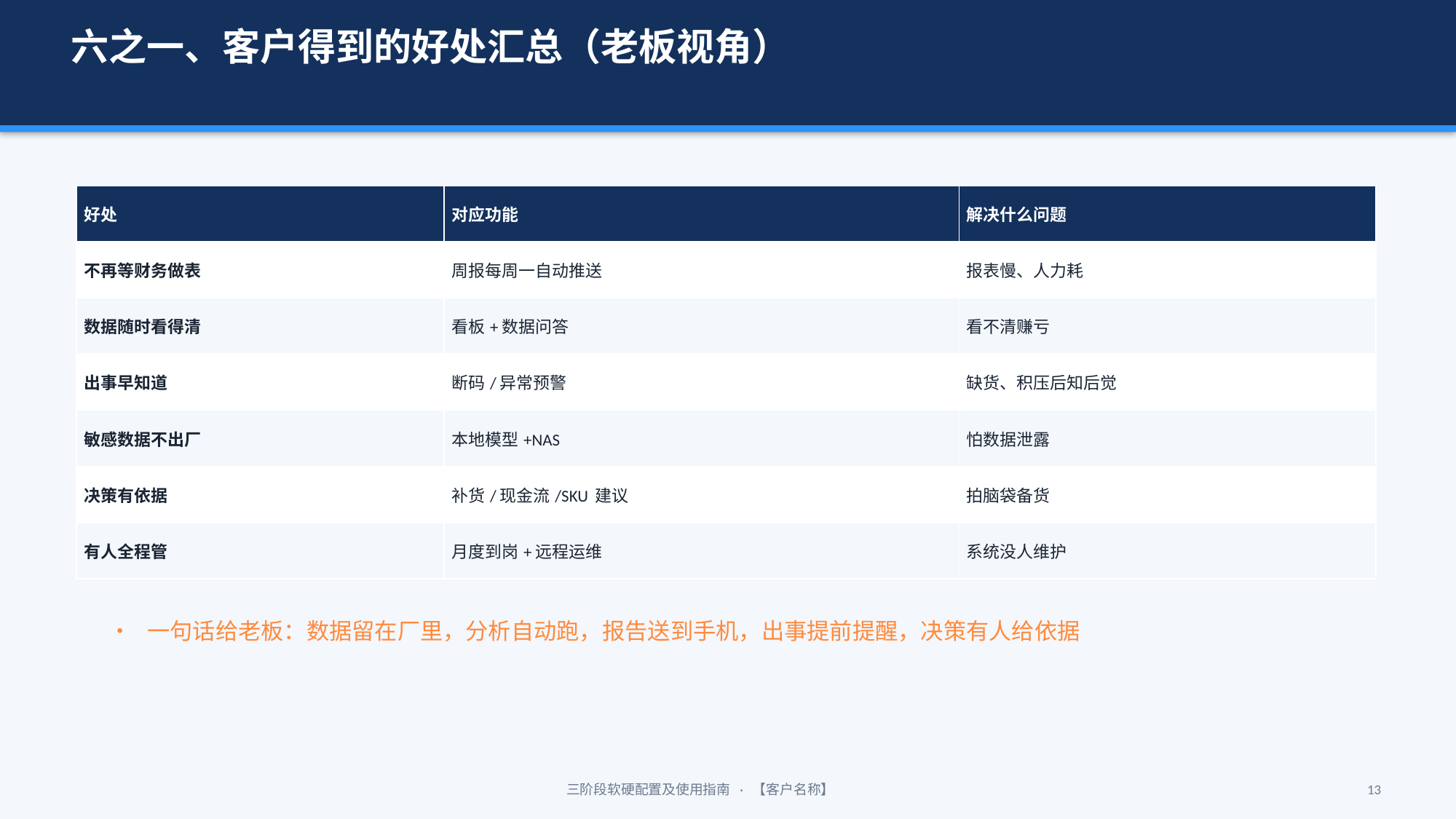

六之一、客户得到的好处汇总（老板视角）

| 好处 | 对应功能 | 解决什么问题 |
| --- | --- | --- |
| 不再等财务做表 | 周报每周一自动推送 | 报表慢、人力耗 |
| 数据随时看得清 | 看板+数据问答 | 看不清赚亏 |
| 出事早知道 | 断码/异常预警 | 缺货、积压后知后觉 |
| 敏感数据不出厂 | 本地模型+NAS | 怕数据泄露 |
| 决策有依据 | 补货/现金流/SKU 建议 | 拍脑袋备货 |
| 有人全程管 | 月度到岗+远程运维 | 系统没人维护 |
•  一句话给老板：数据留在厂里，分析自动跑，报告送到手机，出事提前提醒，决策有人给依据
三阶段软硬配置及使用指南  ·  【客户名称】
13